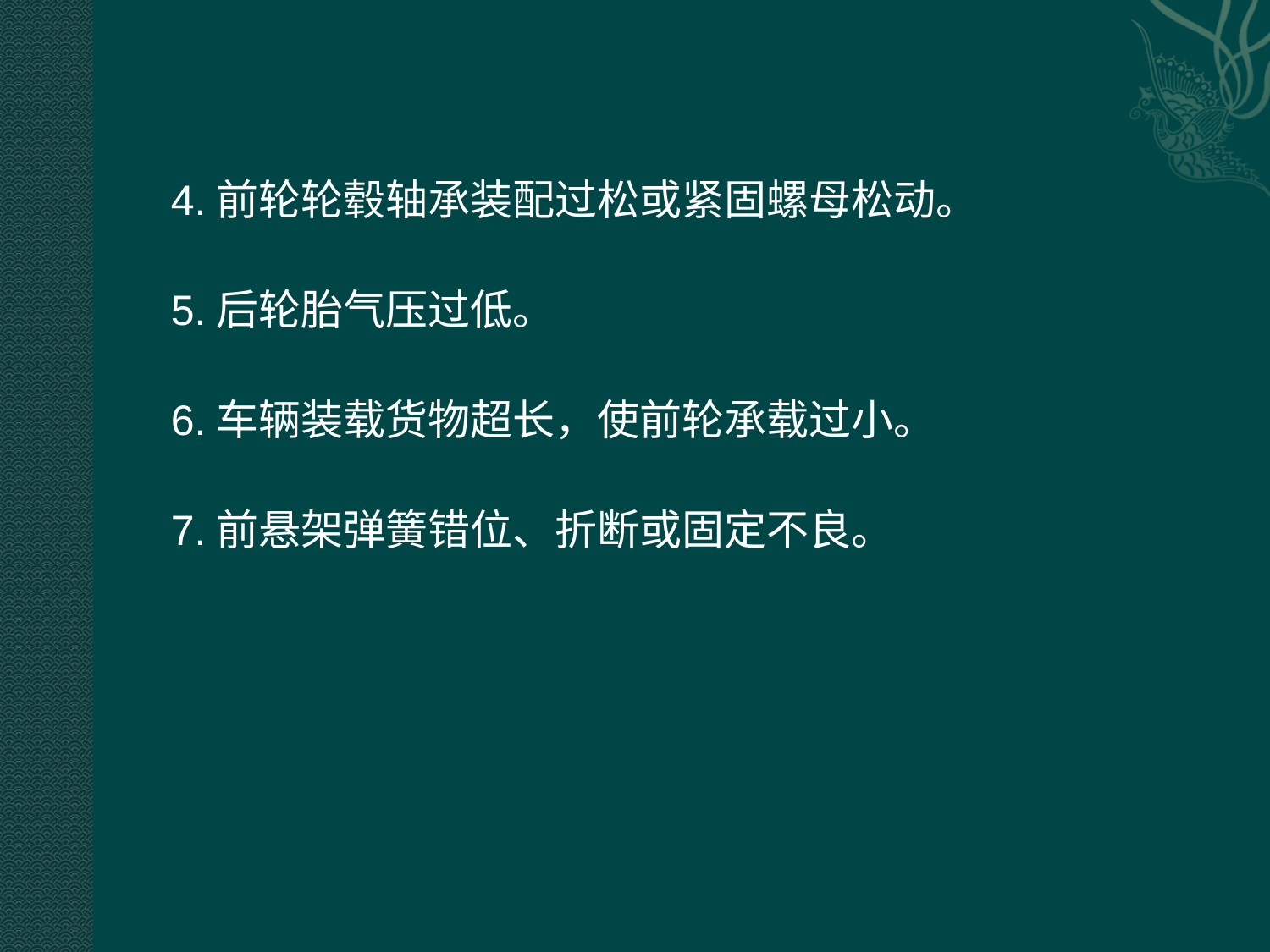

4.前轮轮毂轴承装配过松或紧固螺母松动。
5.后轮胎气压过低。
6.车辆装载货物超长，使前轮承载过小。
7.前悬架弹簧错位、折断或固定不良。